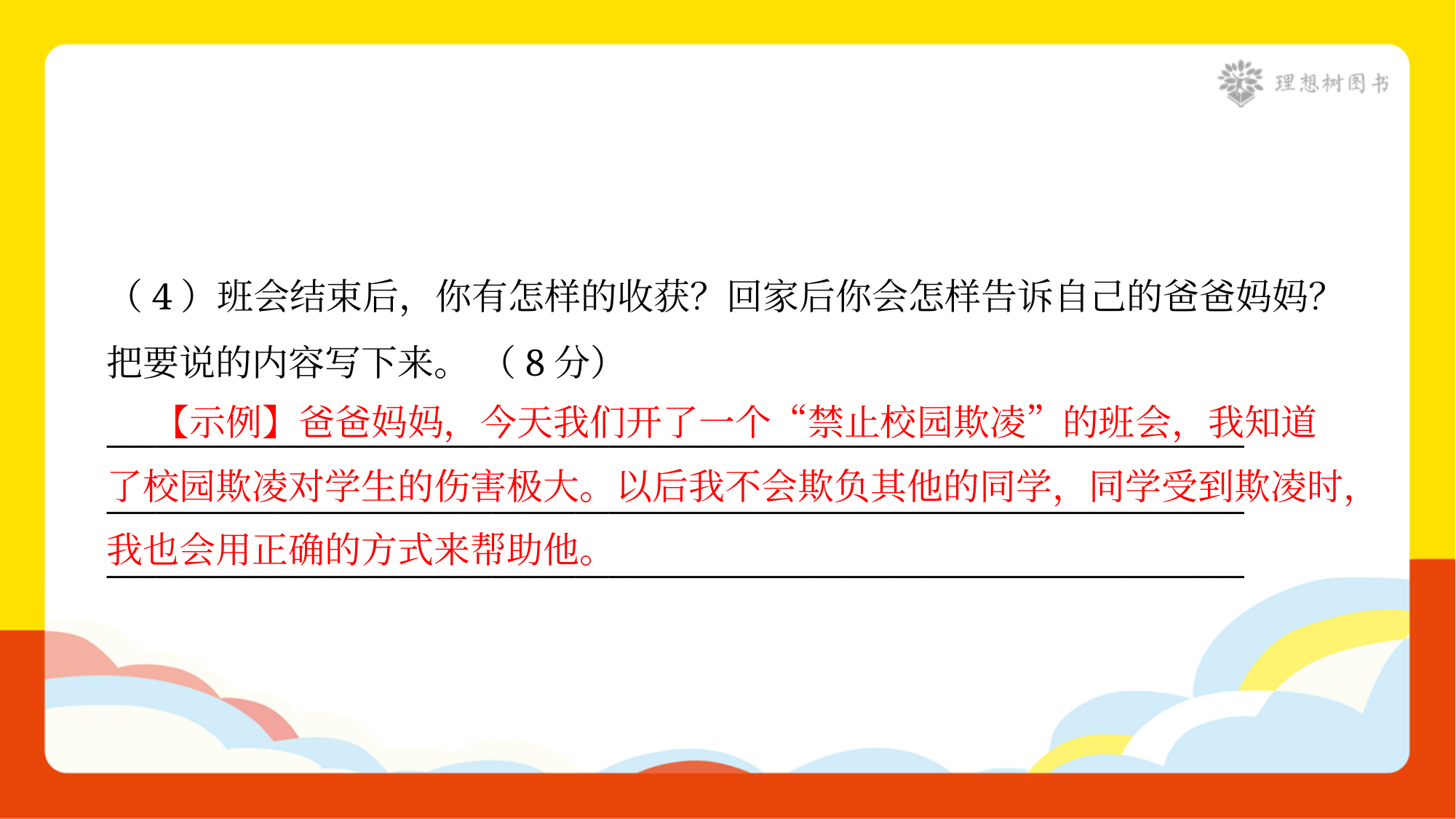

（4）班会结束后，你有怎样的收获？回家后你会怎样告诉自己的爸爸妈妈？
把要说的内容写下来。 （8分）
____________________________________________________________________
____________________________________________________________________
____________________________________________________________________
    【示例】爸爸妈妈，今天我们开了一个“禁止校园欺凌”的班会，我知道
了校园欺凌对学生的伤害极大。以后我不会欺负其他的同学，同学受到欺凌时，
我也会用正确的方式来帮助他。